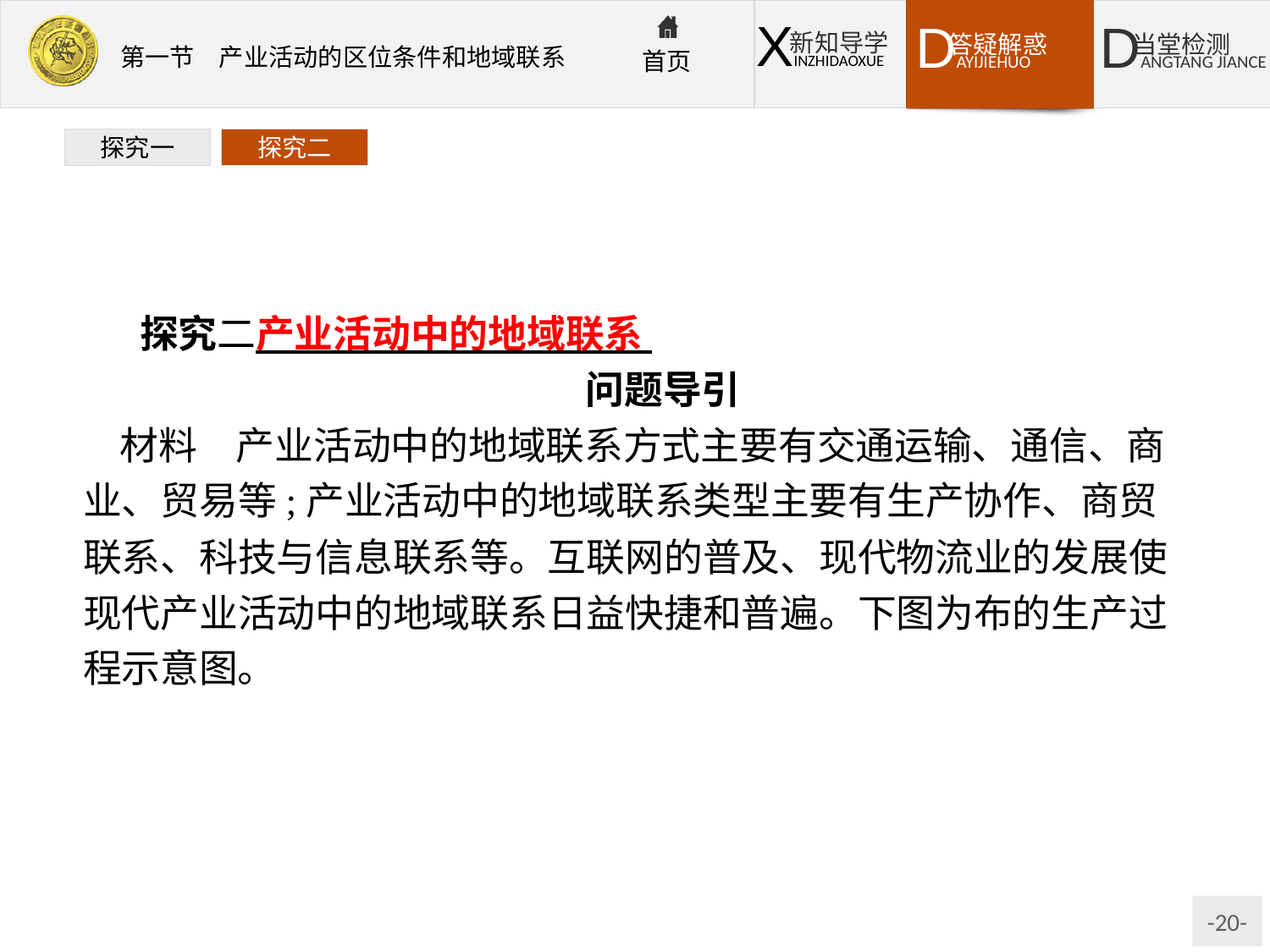

探究一
探究二
探究二产业活动中的地域联系
问题导引
材料　产业活动中的地域联系方式主要有交通运输、通信、商业、贸易等;产业活动中的地域联系类型主要有生产协作、商贸联系、科技与信息联系等。互联网的普及、现代物流业的发展使现代产业活动中的地域联系日益快捷和普遍。下图为布的生产过程示意图。